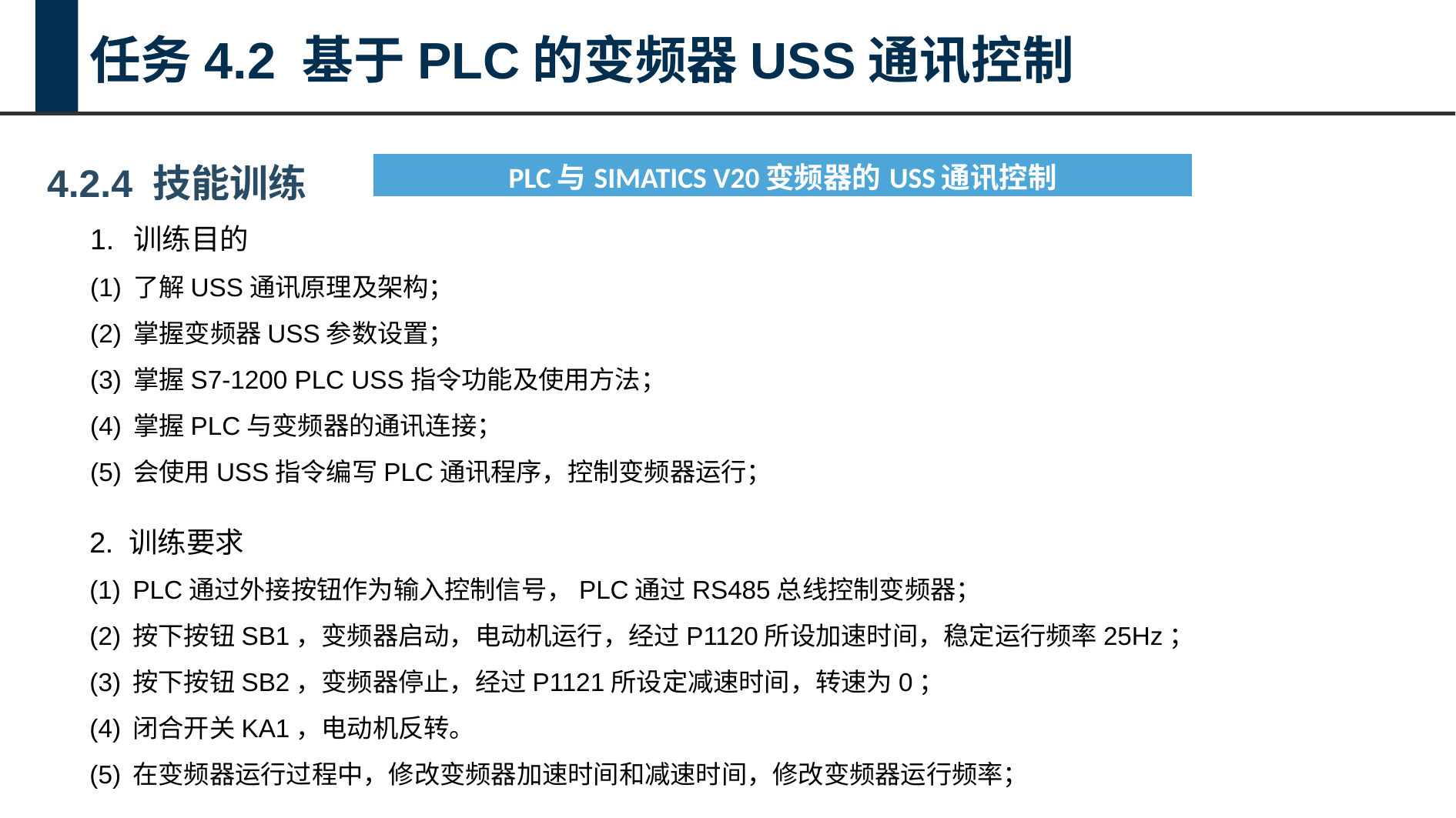

任务4.2 基于PLC的变频器USS通讯控制
4.2.4 技能训练
| PLC与SIMATICS V20变频器的USS通讯控制 |
| --- |
训练目的
了解USS通讯原理及架构；
掌握变频器USS参数设置；
掌握S7-1200 PLC USS指令功能及使用方法；
掌握PLC与变频器的通讯连接；
会使用USS指令编写PLC通讯程序，控制变频器运行；
2. 训练要求
PLC通过外接按钮作为输入控制信号，PLC通过RS485总线控制变频器；
按下按钮SB1，变频器启动，电动机运行，经过P1120所设加速时间，稳定运行频率25Hz；
按下按钮SB2，变频器停止，经过P1121所设定减速时间，转速为0；
闭合开关KA1，电动机反转。
在变频器运行过程中，修改变频器加速时间和减速时间，修改变频器运行频率；